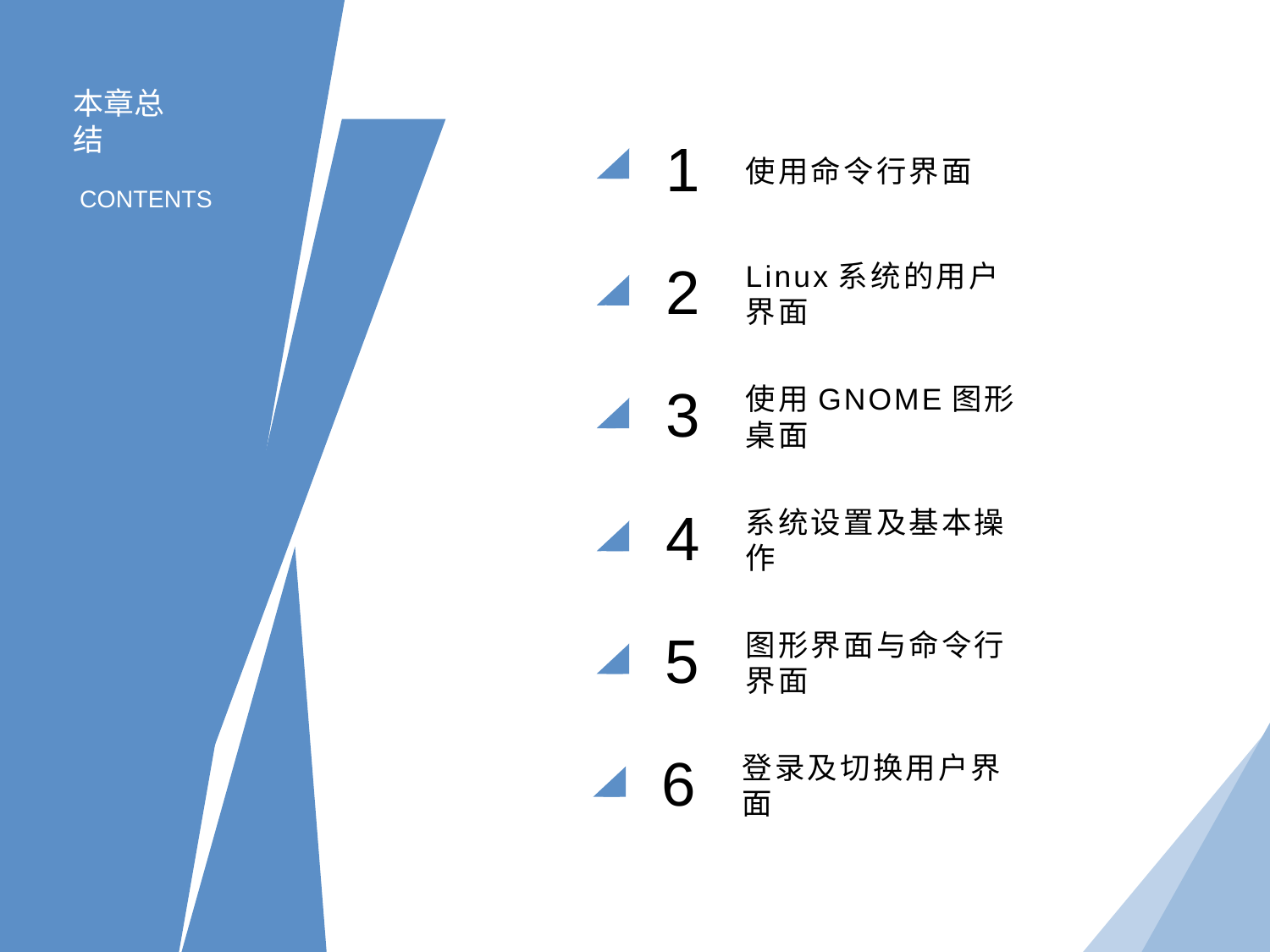

本章总结

1
使用命令行界面

CONTENTS
2
Linux系统的用户界面

3
使用GNOME图形桌面

4
系统设置及基本操作

5
图形界面与命令行界面

6
登录及切换用户界面